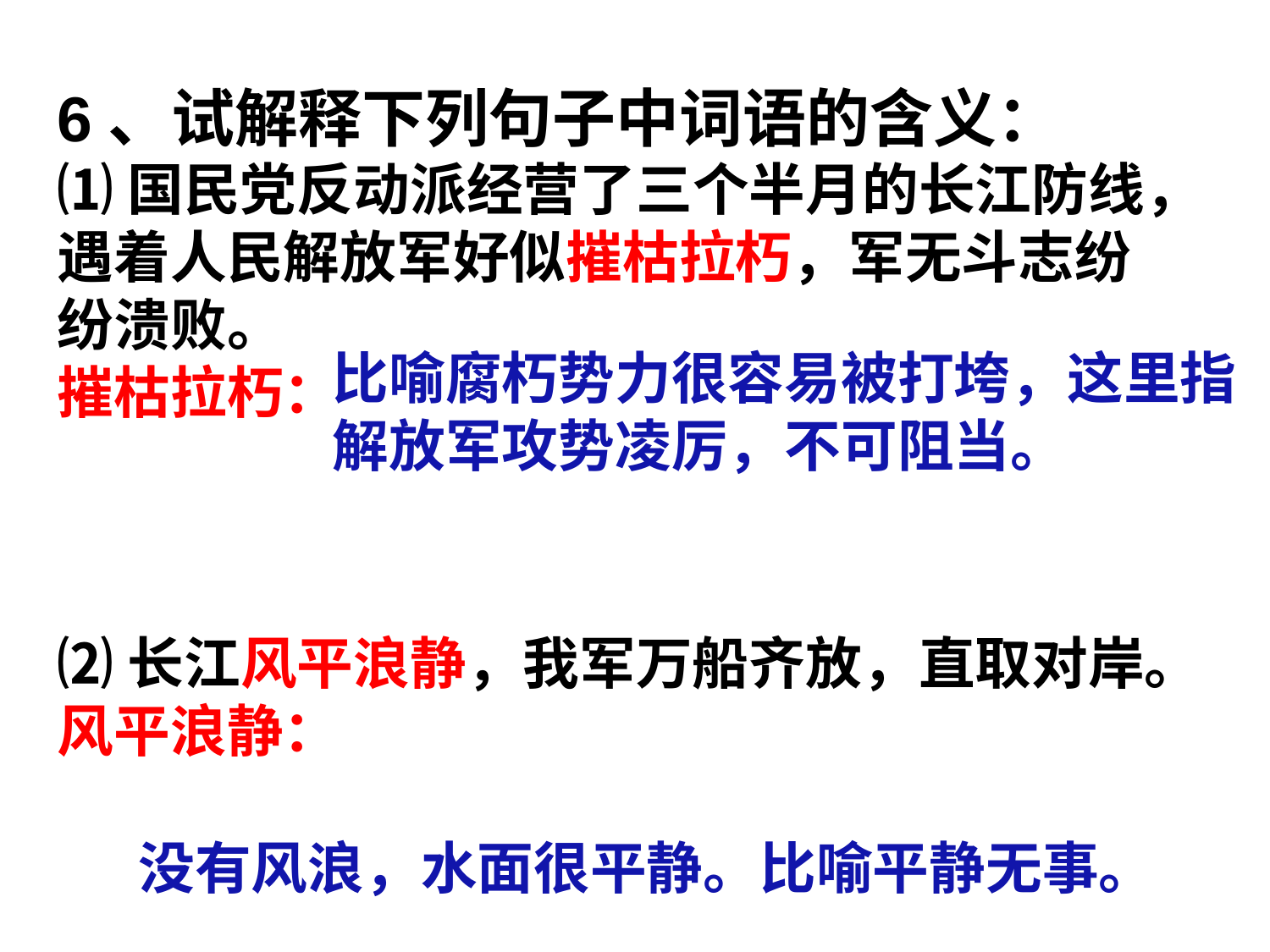

6、试解释下列句子中词语的含义：
⑴国民党反动派经营了三个半月的长江防线，遇着人民解放军好似摧枯拉朽，军无斗志纷纷溃败。
摧枯拉朽：

⑵长江风平浪静，我军万船齐放，直取对岸。
风平浪静：

比喻腐朽势力很容易被打垮，这里指解放军攻势凌厉，不可阻当。
没有风浪，水面很平静。比喻平静无事。